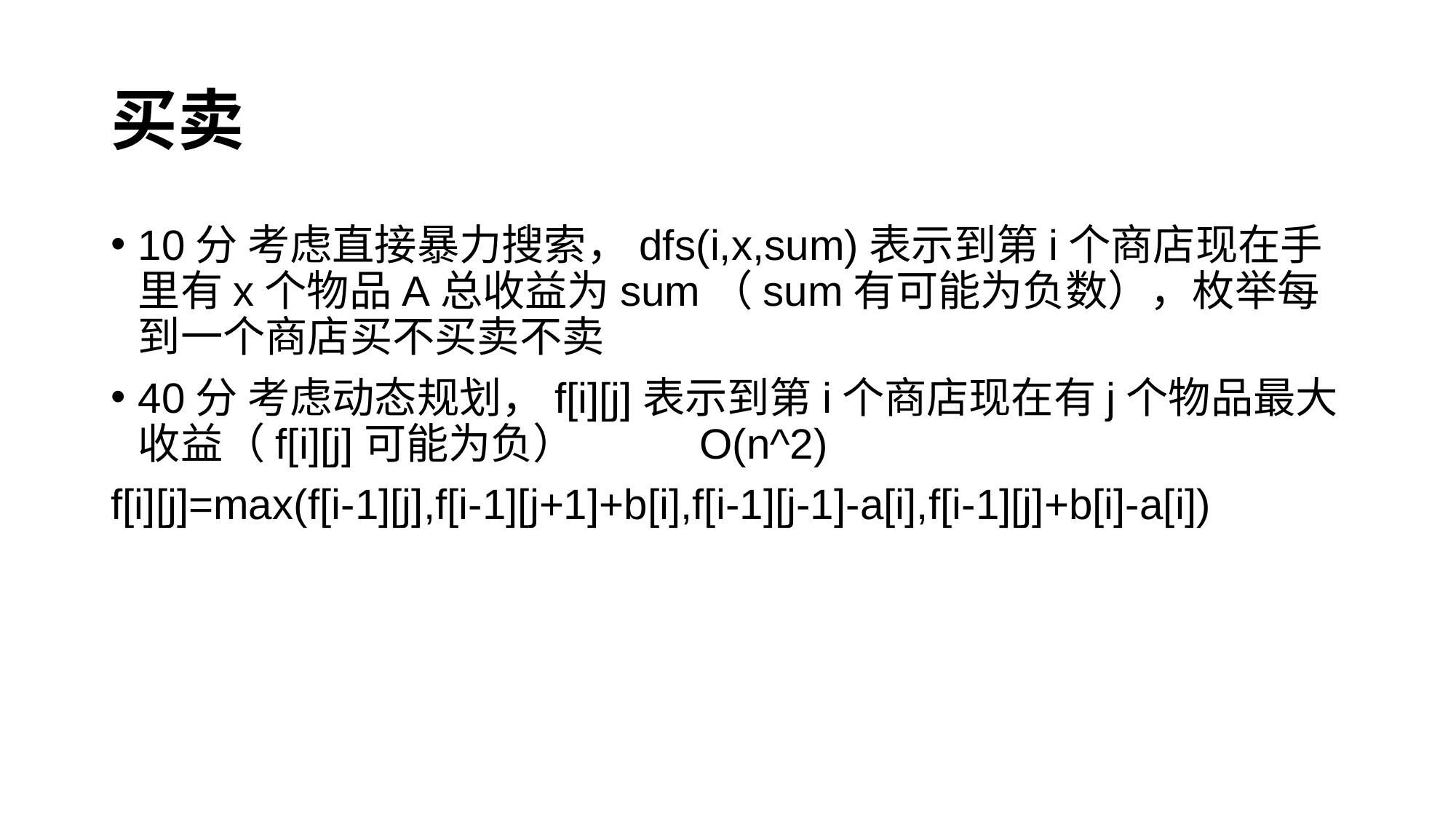

# 买卖
10分 考虑直接暴力搜索，dfs(i,x,sum)表示到第i个商店现在手里有x个物品A总收益为sum（sum有可能为负数），枚举每到一个商店买不买卖不卖
40分 考虑动态规划，f[i][j]表示到第i个商店现在有j个物品最大收益（f[i][j]可能为负）            O(n^2)
f[i][j]=max(f[i-1][j],f[i-1][j+1]+b[i],f[i-1][j-1]-a[i],f[i-1][j]+b[i]-a[i])